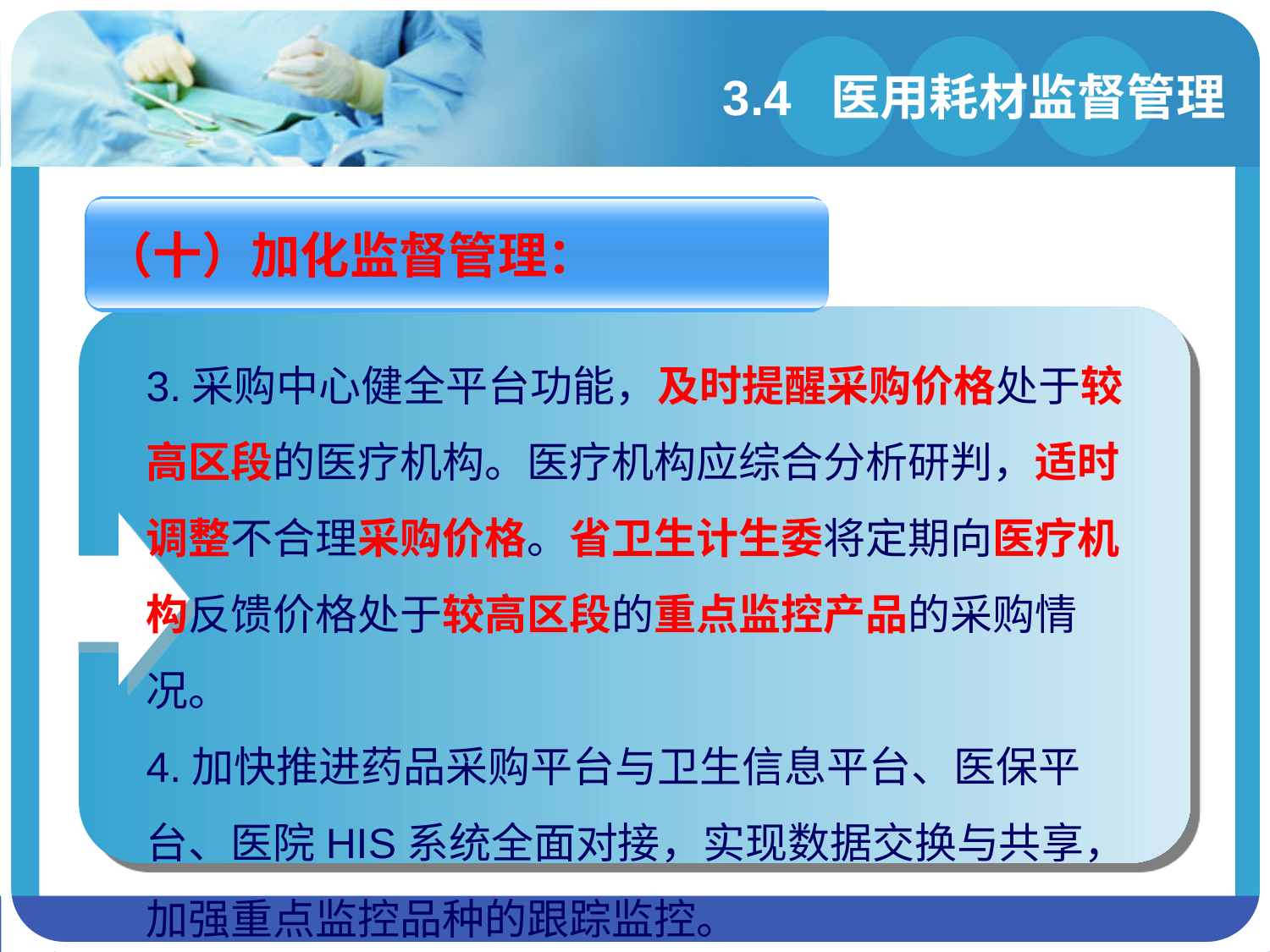

# 3.4  医用耗材监督管理
（十）加化监督管理：

3.采购中心健全平台功能，及时提醒采购价格处于较高区段的医疗机构。医疗机构应综合分析研判，适时调整不合理采购价格。省卫生计生委将定期向医疗机构反馈价格处于较高区段的重点监控产品的采购情况。
4.加快推进药品采购平台与卫生信息平台、医保平台、医院HIS系统全面对接，实现数据交换与共享，加强重点监控品种的跟踪监控。